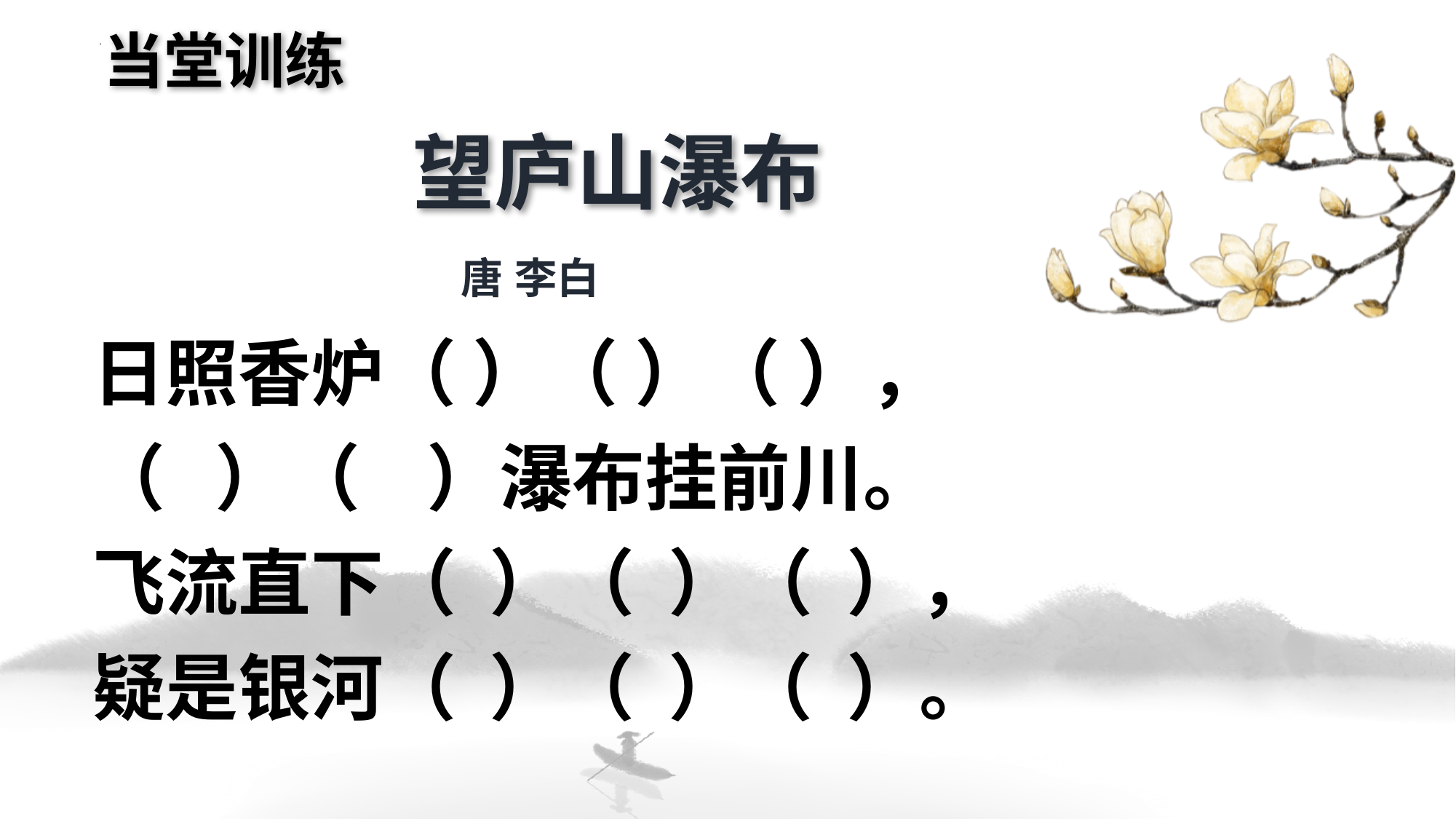

当堂训练
望庐山瀑布
唐 李白
日照香炉（ ）（ ）（ ），
（   ）（    ）瀑布挂前川。
飞流直下（  ）（  ）（  ），
疑是银河（  ）（  ）（  ）。